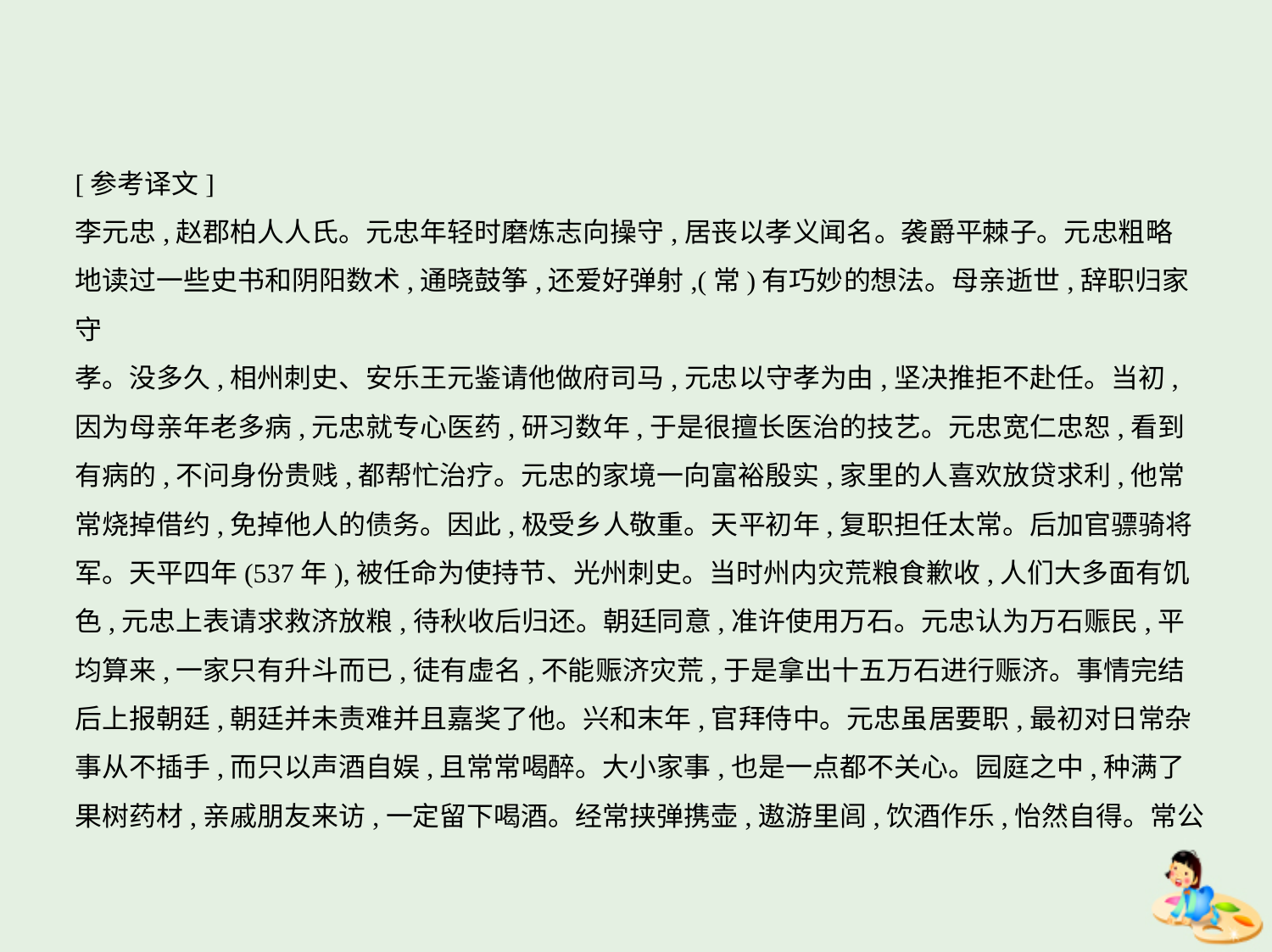

[参考译文]
李元忠,赵郡柏人人氏。元忠年轻时磨炼志向操守,居丧以孝义闻名。袭爵平棘子。元忠粗略
地读过一些史书和阴阳数术,通晓鼓筝,还爱好弹射,(常)有巧妙的想法。母亲逝世,辞职归家守
孝。没多久,相州刺史、安乐王元鉴请他做府司马,元忠以守孝为由,坚决推拒不赴任。当初,
因为母亲年老多病,元忠就专心医药,研习数年,于是很擅长医治的技艺。元忠宽仁忠恕,看到
有病的,不问身份贵贱,都帮忙治疗。元忠的家境一向富裕殷实,家里的人喜欢放贷求利,他常
常烧掉借约,免掉他人的债务。因此,极受乡人敬重。天平初年,复职担任太常。后加官骠骑将
军。天平四年(537年),被任命为使持节、光州刺史。当时州内灾荒粮食歉收,人们大多面有饥
色,元忠上表请求救济放粮,待秋收后归还。朝廷同意,准许使用万石。元忠认为万石赈民,平
均算来,一家只有升斗而已,徒有虚名,不能赈济灾荒,于是拿出十五万石进行赈济。事情完结
后上报朝廷,朝廷并未责难并且嘉奖了他。兴和末年,官拜侍中。元忠虽居要职,最初对日常杂
事从不插手,而只以声酒自娱,且常常喝醉。大小家事,也是一点都不关心。园庭之中,种满了
果树药材,亲戚朋友来访,一定留下喝酒。经常挟弹携壶,遨游里闾,饮酒作乐,怡然自得。常公